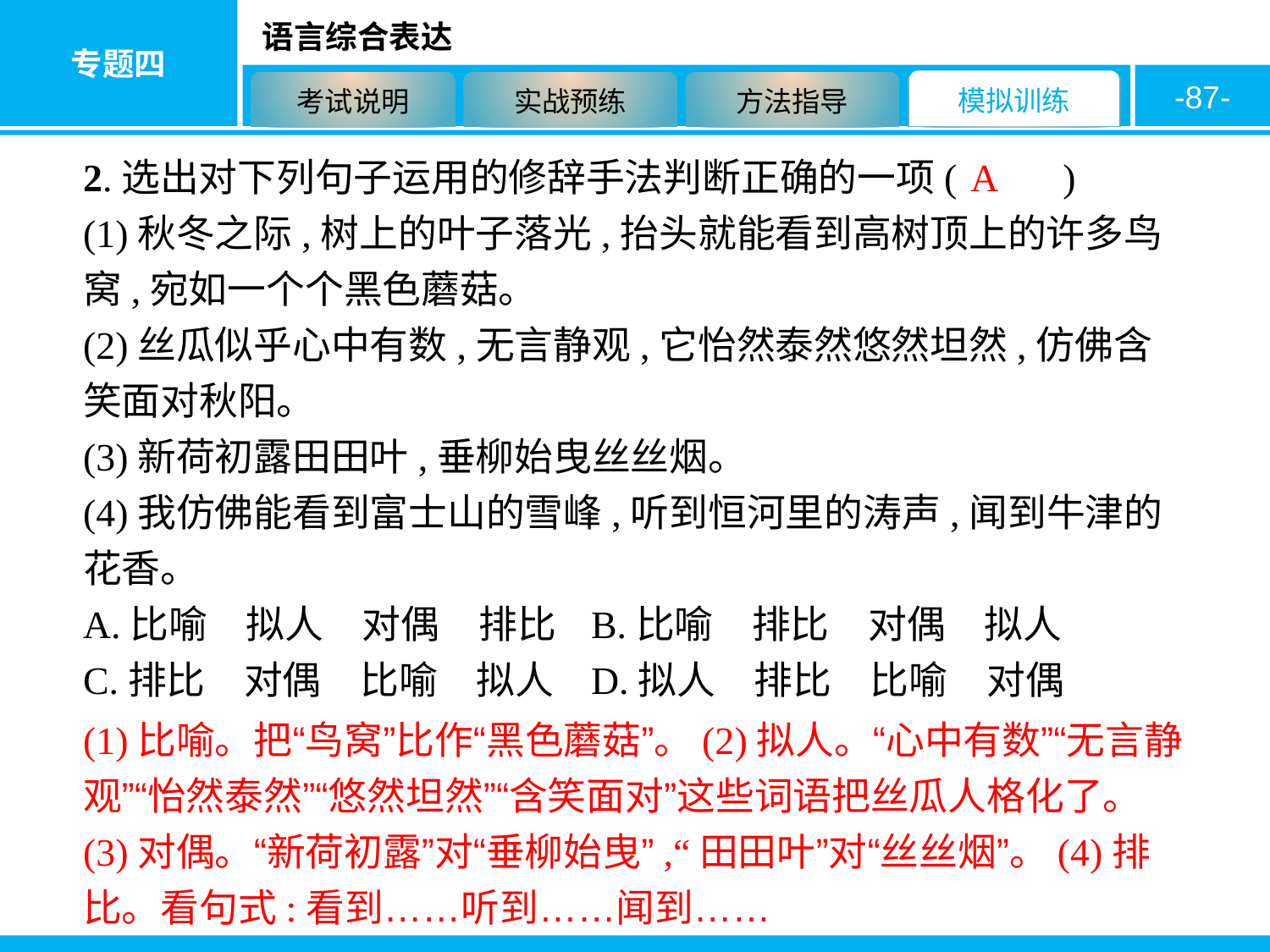

-87-
2.选出对下列句子运用的修辞手法判断正确的一项( 　　)
(1)秋冬之际,树上的叶子落光,抬头就能看到高树顶上的许多鸟窝,宛如一个个黑色蘑菇。
(2)丝瓜似乎心中有数,无言静观,它怡然泰然悠然坦然,仿佛含笑面对秋阳。
(3)新荷初露田田叶,垂柳始曳丝丝烟。
(4)我仿佛能看到富士山的雪峰,听到恒河里的涛声,闻到牛津的花香。
A.比喻　拟人　对偶　排比	B.比喻　排比　对偶　拟人
C.排比　对偶　比喻　拟人	D.拟人　排比　比喻　对偶
A
(1)比喻。把“鸟窝”比作“黑色蘑菇”。(2)拟人。“心中有数”“无言静观”“怡然泰然”“悠然坦然”“含笑面对”这些词语把丝瓜人格化了。(3)对偶。“新荷初露”对“垂柳始曳”,“田田叶”对“丝丝烟”。(4)排比。看句式:看到……听到……闻到……